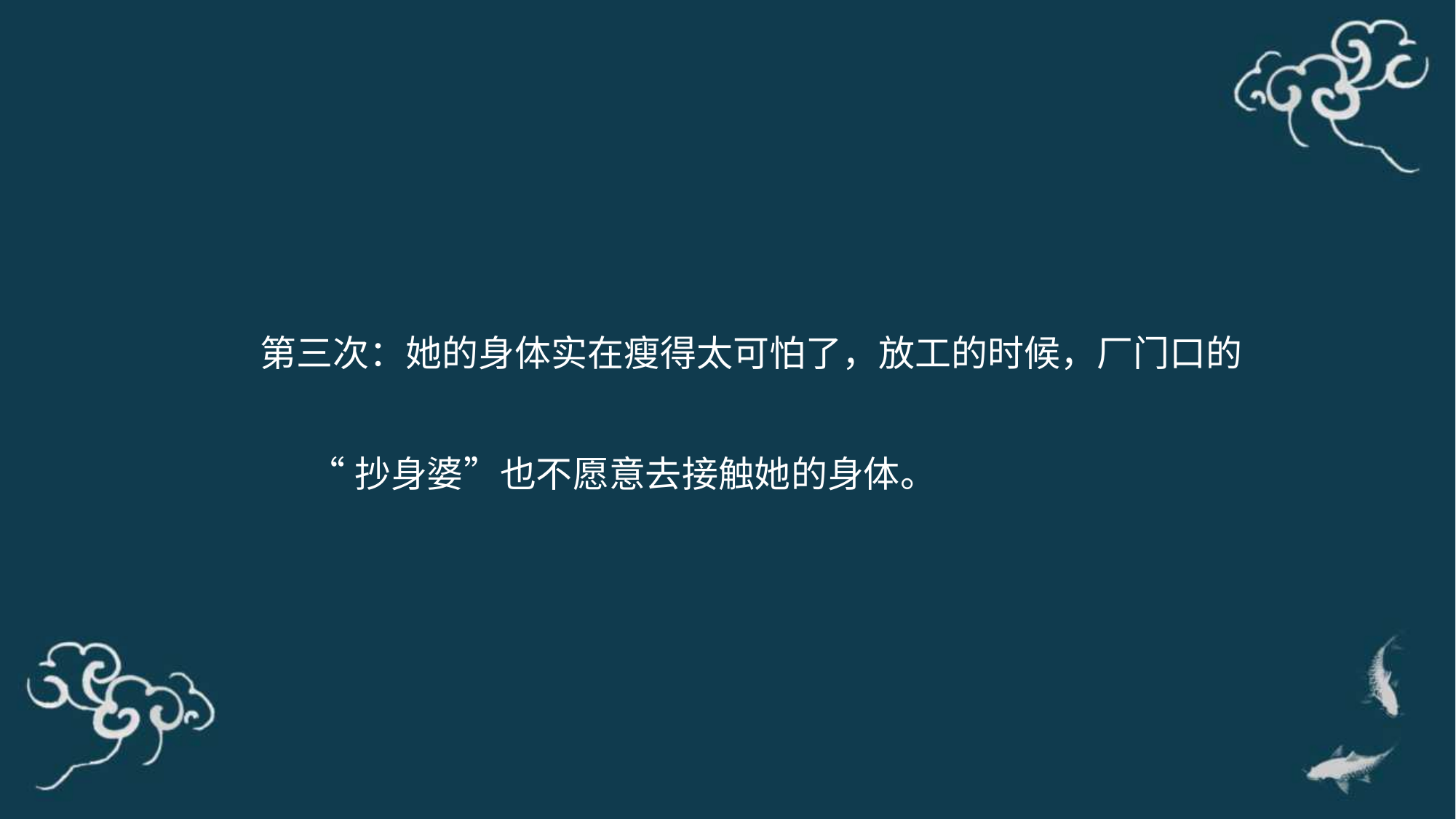

第三次：她的身体实在瘦得太可怕了，放工的时候，厂门口的
      “抄身婆”也不愿意去接触她的身体。